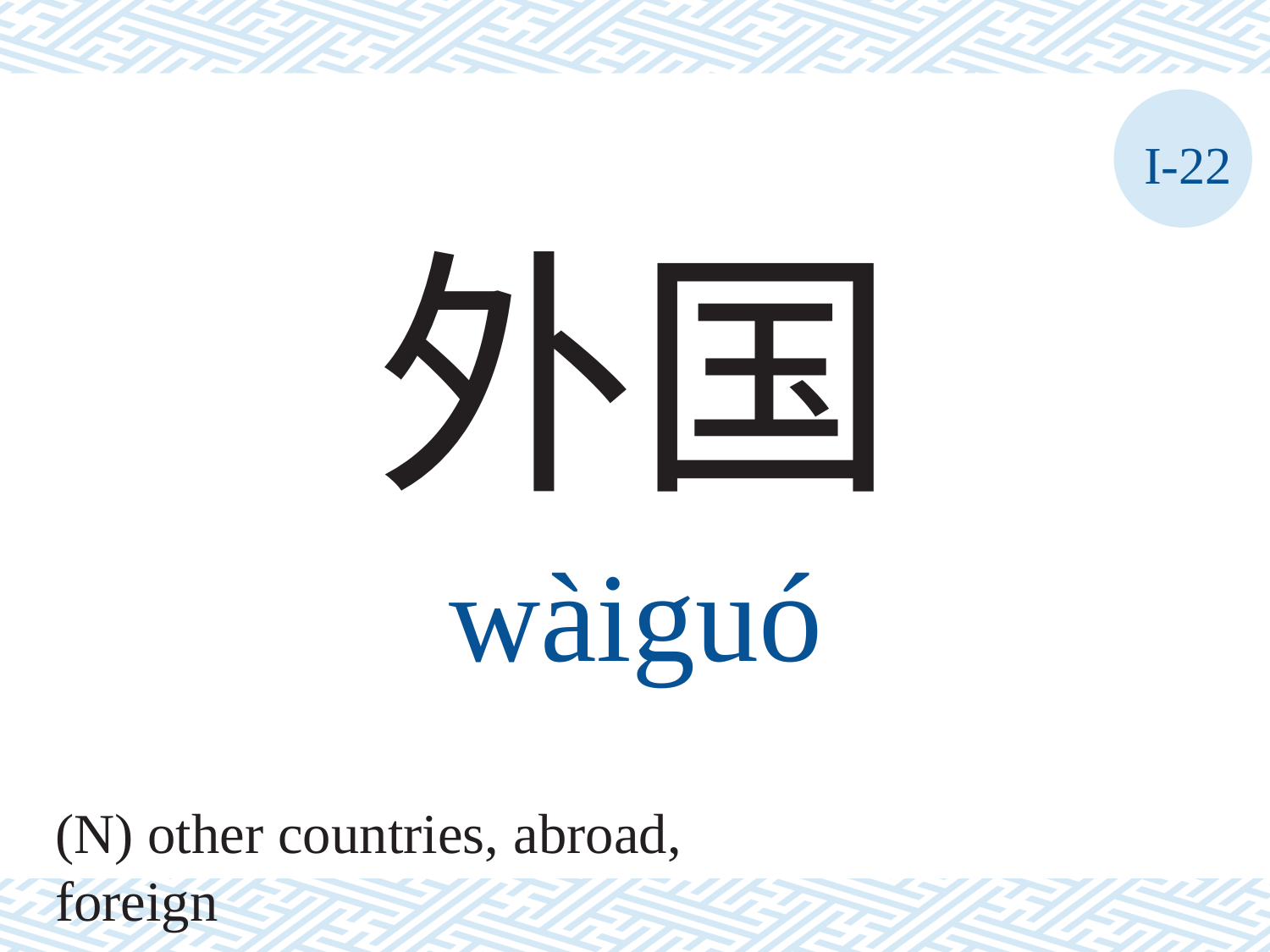

I-22
外国
wàiguó
(N) other countries, abroad, foreign